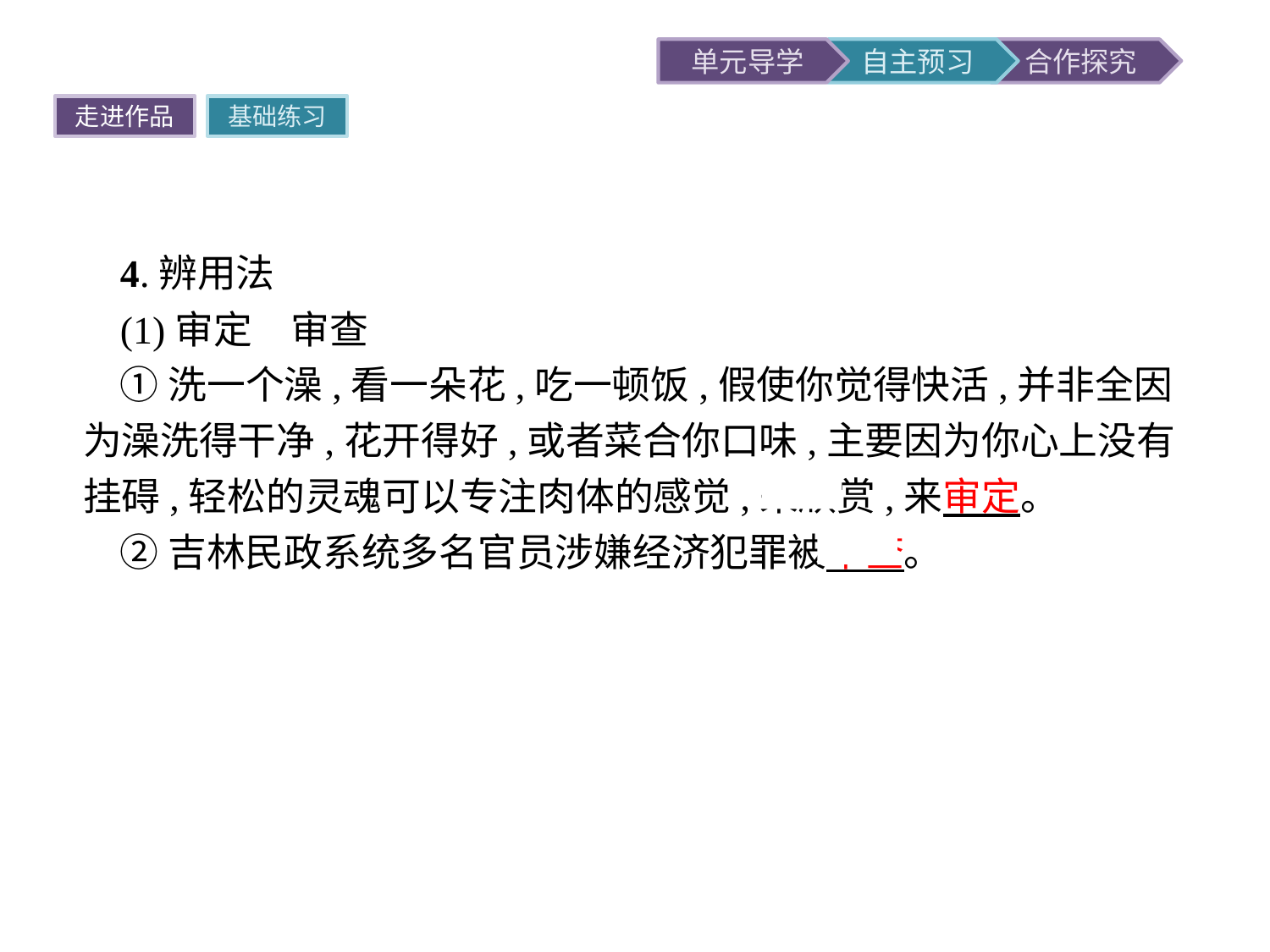

走进作品
基础练习
4.辨用法
(1)审定　审查
①洗一个澡,看一朵花,吃一顿饭,假使你觉得快活,并非全因为澡洗得干净,花开得好,或者菜合你口味,主要因为你心上没有挂碍,轻松的灵魂可以专注肉体的感觉,来欣赏,来审定。
②吉林民政系统多名官员涉嫌经济犯罪被审查。
提示二者都有检查核对之意。“审定”指审查决定,包含结果;“审查”指检查核对是否正确、妥当(多指计划、提案、著作、个人的资历等),不包含结果。